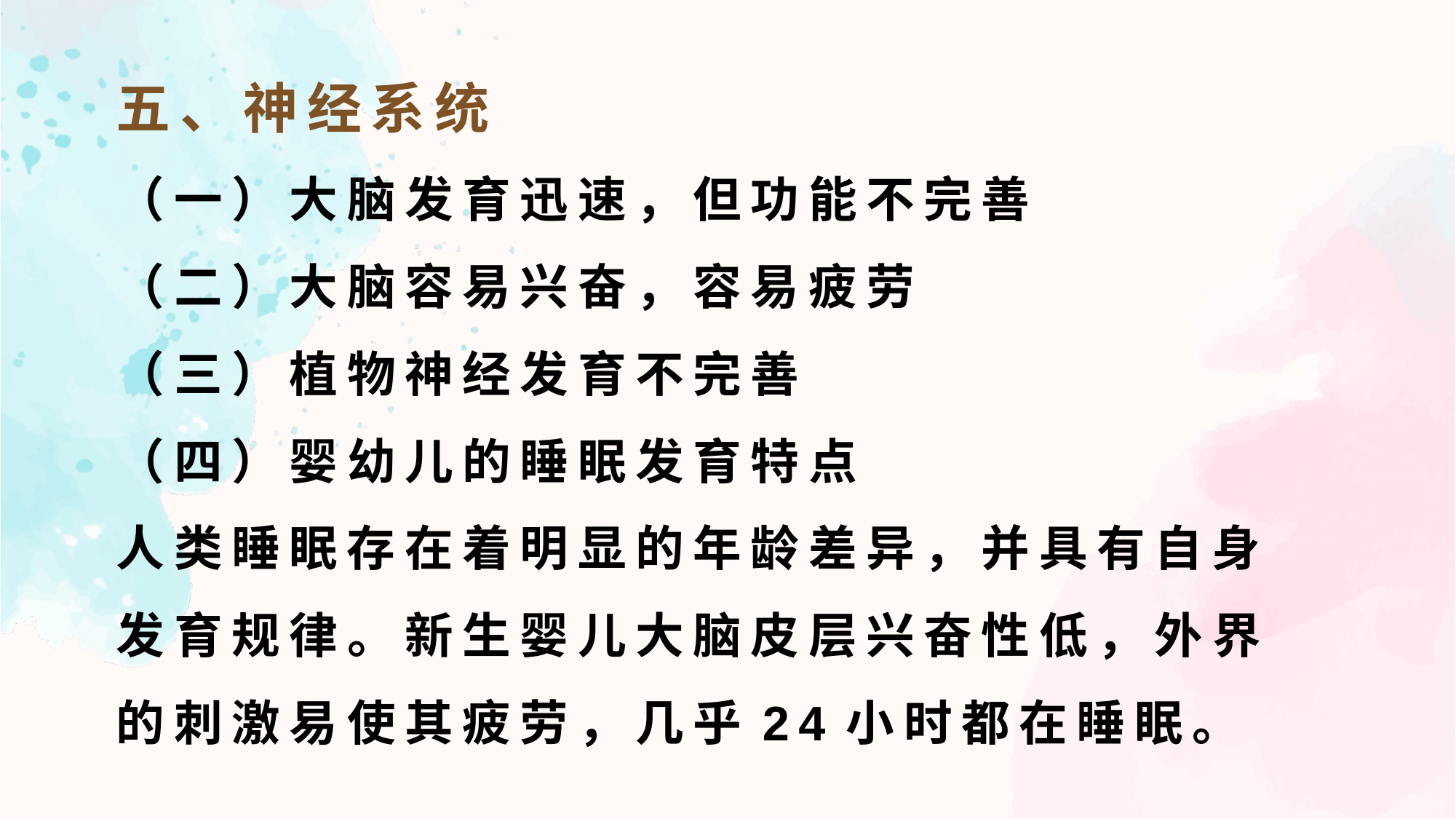

五、神经系统
（一）大脑发育迅速，但功能不完善
（二）大脑容易兴奋，容易疲劳
（三）植物神经发育不完善
（四）婴幼儿的睡眠发育特点
人类睡眠存在着明显的年龄差异，并具有自身发育规律。新生婴儿大脑皮层兴奋性低，外界的刺激易使其疲劳，几乎24小时都在睡眠。